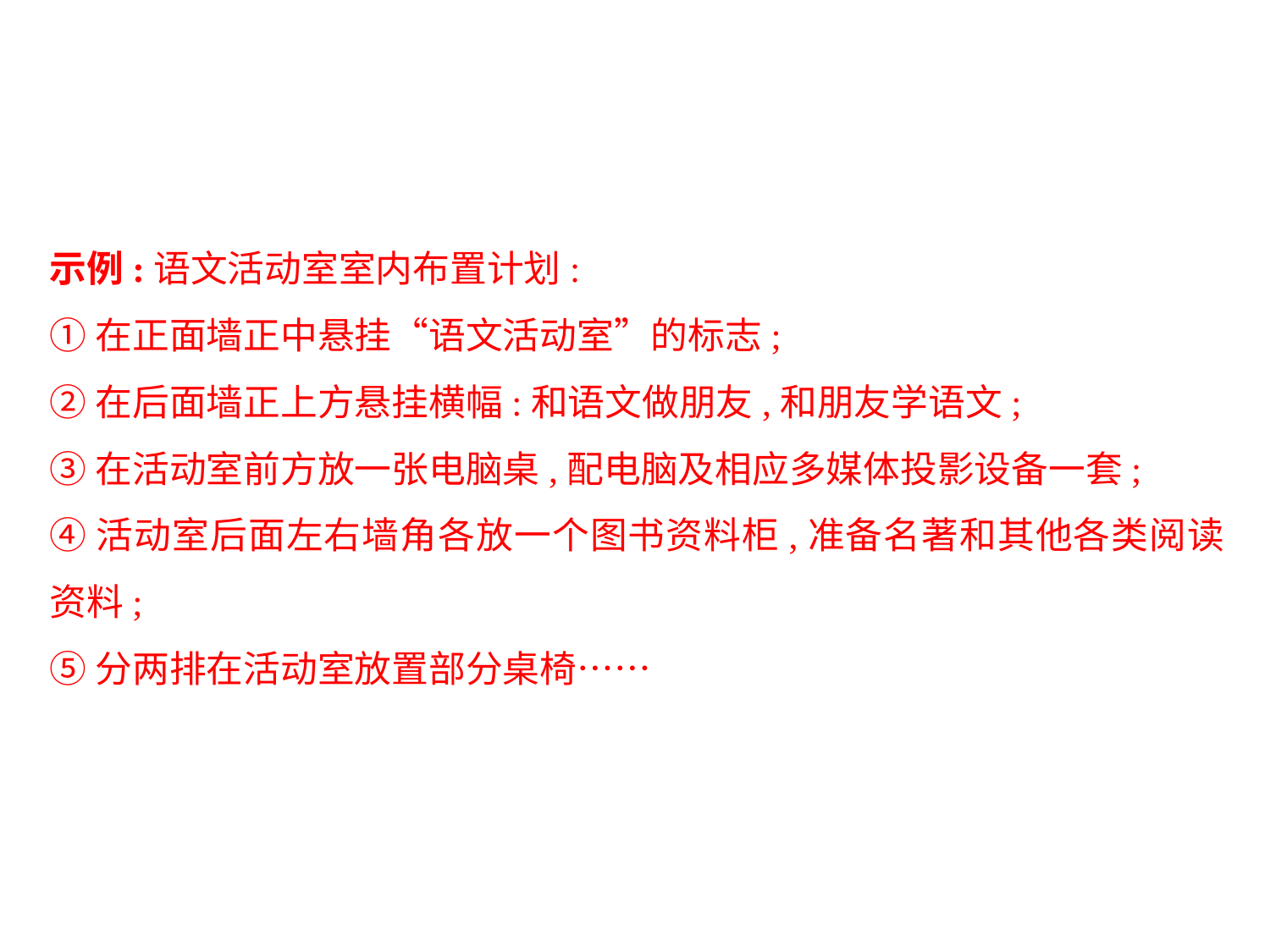

示例:语文活动室室内布置计划:
①在正面墙正中悬挂“语文活动室”的标志;
②在后面墙正上方悬挂横幅:和语文做朋友,和朋友学语文;
③在活动室前方放一张电脑桌,配电脑及相应多媒体投影设备一套;
④活动室后面左右墙角各放一个图书资料柜,准备名著和其他各类阅读资料;
⑤分两排在活动室放置部分桌椅……